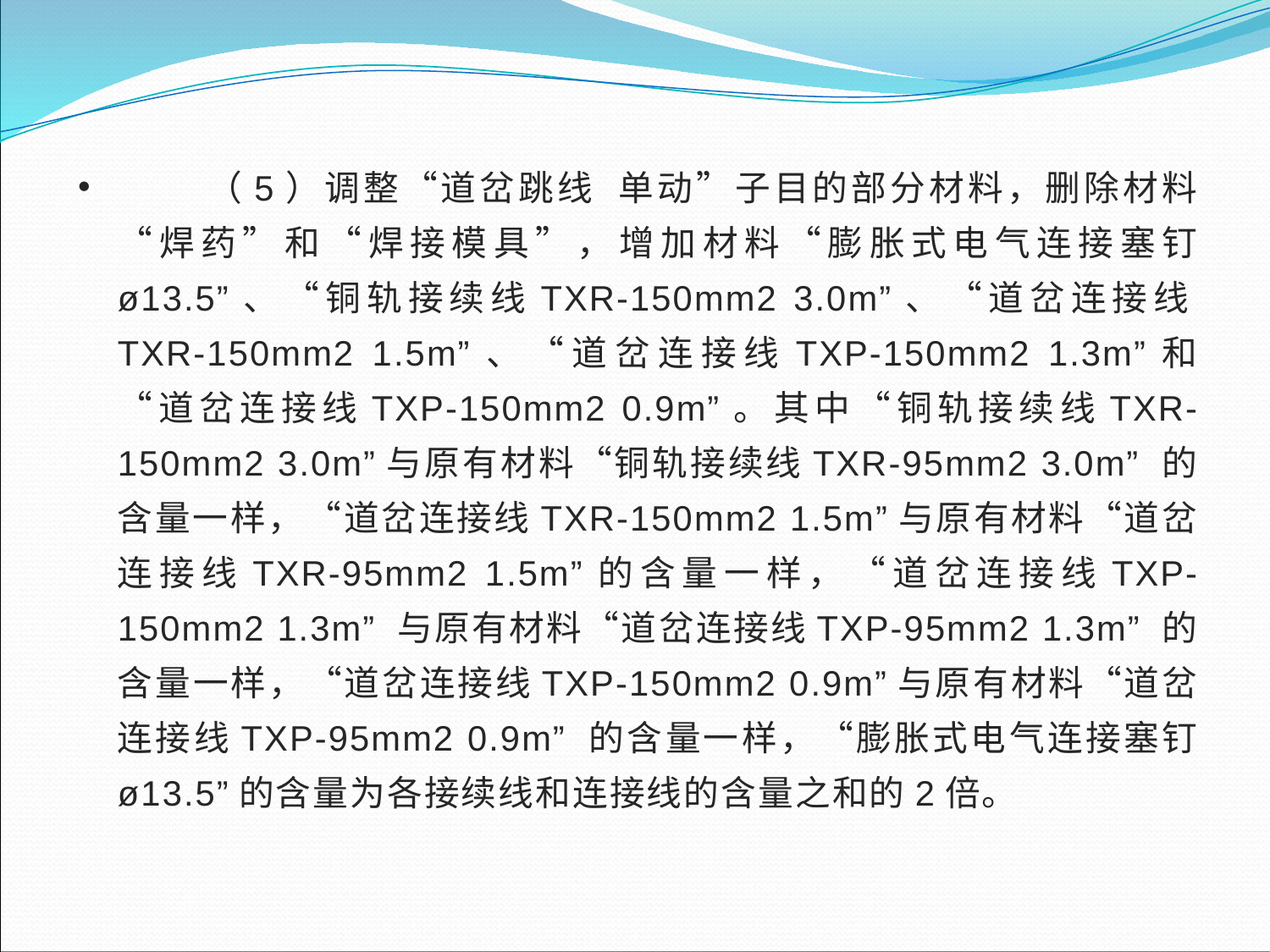

（5）调整“道岔跳线  单动”子目的部分材料，删除材料“焊药”和“焊接模具”，增加材料“膨胀式电气连接塞钉 ø13.5”、“铜轨接续线TXR-150mm2 3.0m”、“道岔连接线TXR-150mm2 1.5m”、“道岔连接线TXP-150mm2 1.3m”和“道岔连接线TXP-150mm2 0.9m”。其中“铜轨接续线TXR-150mm2 3.0m”与原有材料“铜轨接续线TXR-95mm2 3.0m” 的含量一样，“道岔连接线TXR-150mm2 1.5m”与原有材料“道岔连接线TXR-95mm2 1.5m”的含量一样，“道岔连接线TXP-150mm2 1.3m” 与原有材料“道岔连接线TXP-95mm2 1.3m” 的含量一样，“道岔连接线TXP-150mm2 0.9m”与原有材料“道岔连接线TXP-95mm2 0.9m” 的含量一样，“膨胀式电气连接塞钉 ø13.5”的含量为各接续线和连接线的含量之和的2倍。
17